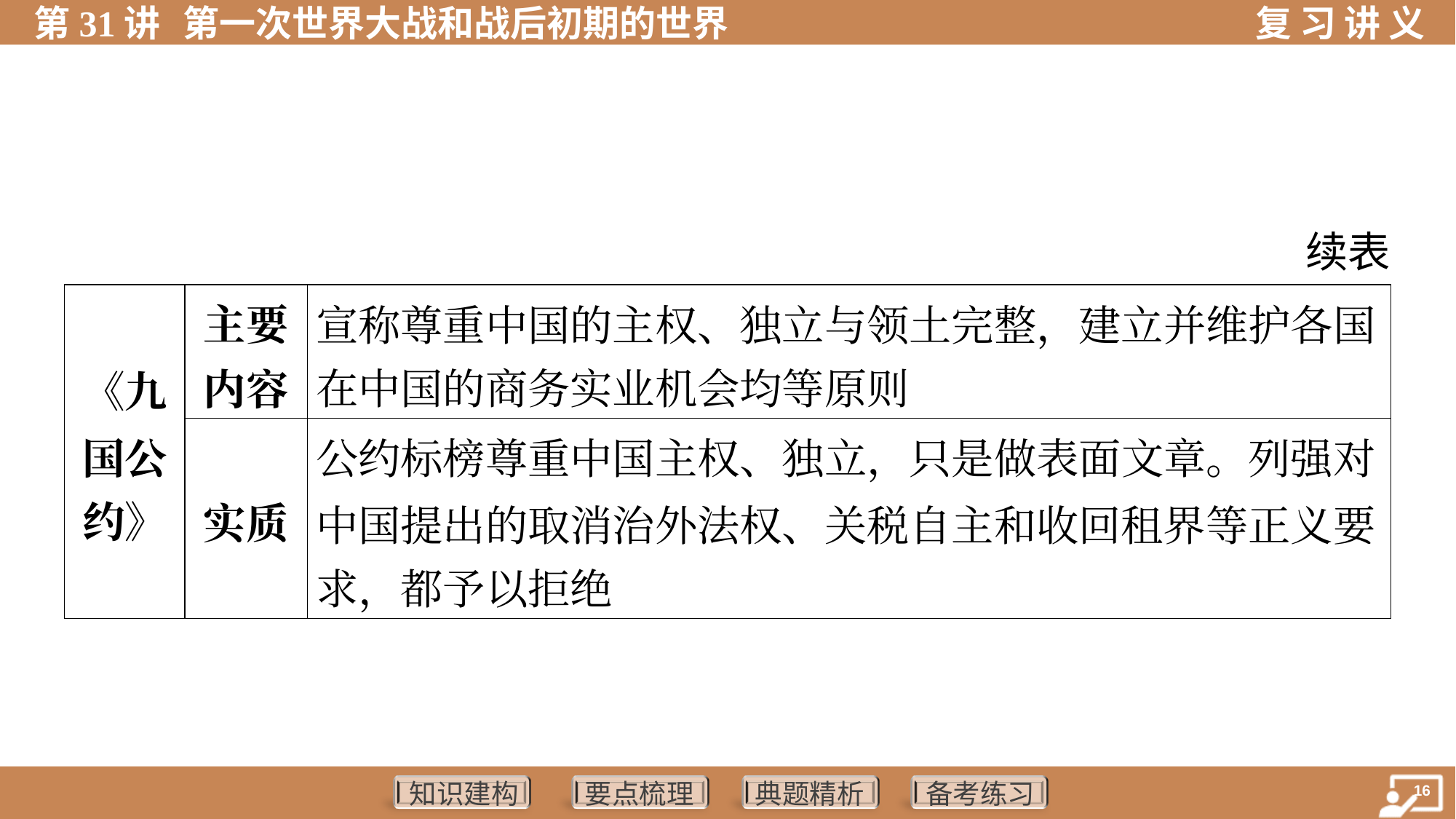

续表
| 《九 国公 约》 | 主要 内容 | 宣称尊重中国的主权、独立与领土完整，建立并维护各国 在中国的商务实业机会均等原则 |  |
| --- | --- | --- | --- |
|  | 实质 | 公约标榜尊重中国主权、独立，只是做表面文章。列强对 中国提出的取消治外法权、关税自主和收回租界等正义要 求，都予以拒绝 |  |